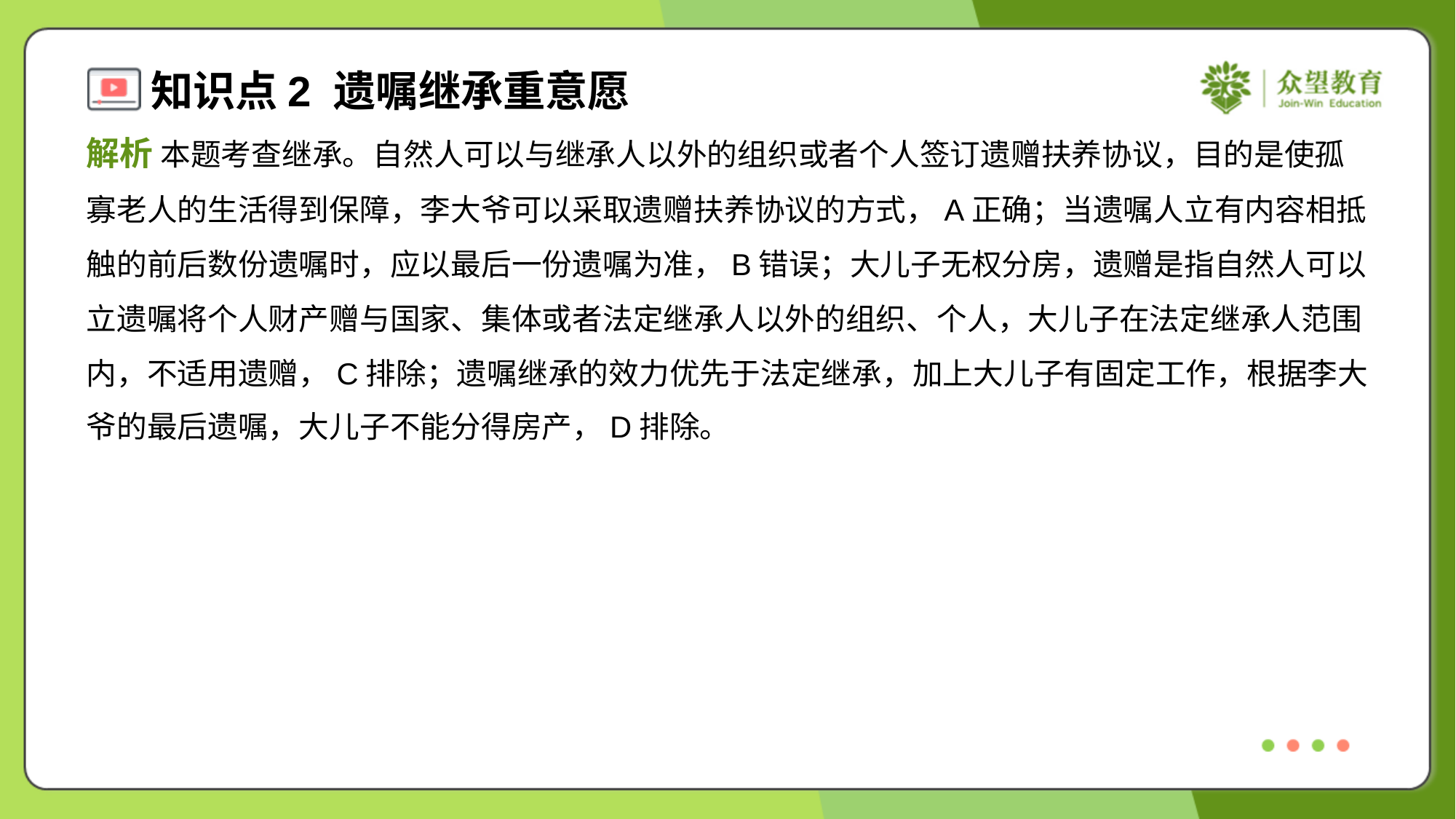

解析 本题考查继承。自然人可以与继承人以外的组织或者个人签订遗赠扶养协议，目的是使孤
寡老人的生活得到保障，李大爷可以采取遗赠扶养协议的方式，A正确；当遗嘱人立有内容相抵
触的前后数份遗嘱时，应以最后一份遗嘱为准，B错误；大儿子无权分房，遗赠是指自然人可以
立遗嘱将个人财产赠与国家、集体或者法定继承人以外的组织、个人，大儿子在法定继承人范围
内，不适用遗赠，C排除；遗嘱继承的效力优先于法定继承，加上大儿子有固定工作，根据李大
爷的最后遗嘱，大儿子不能分得房产，D排除。